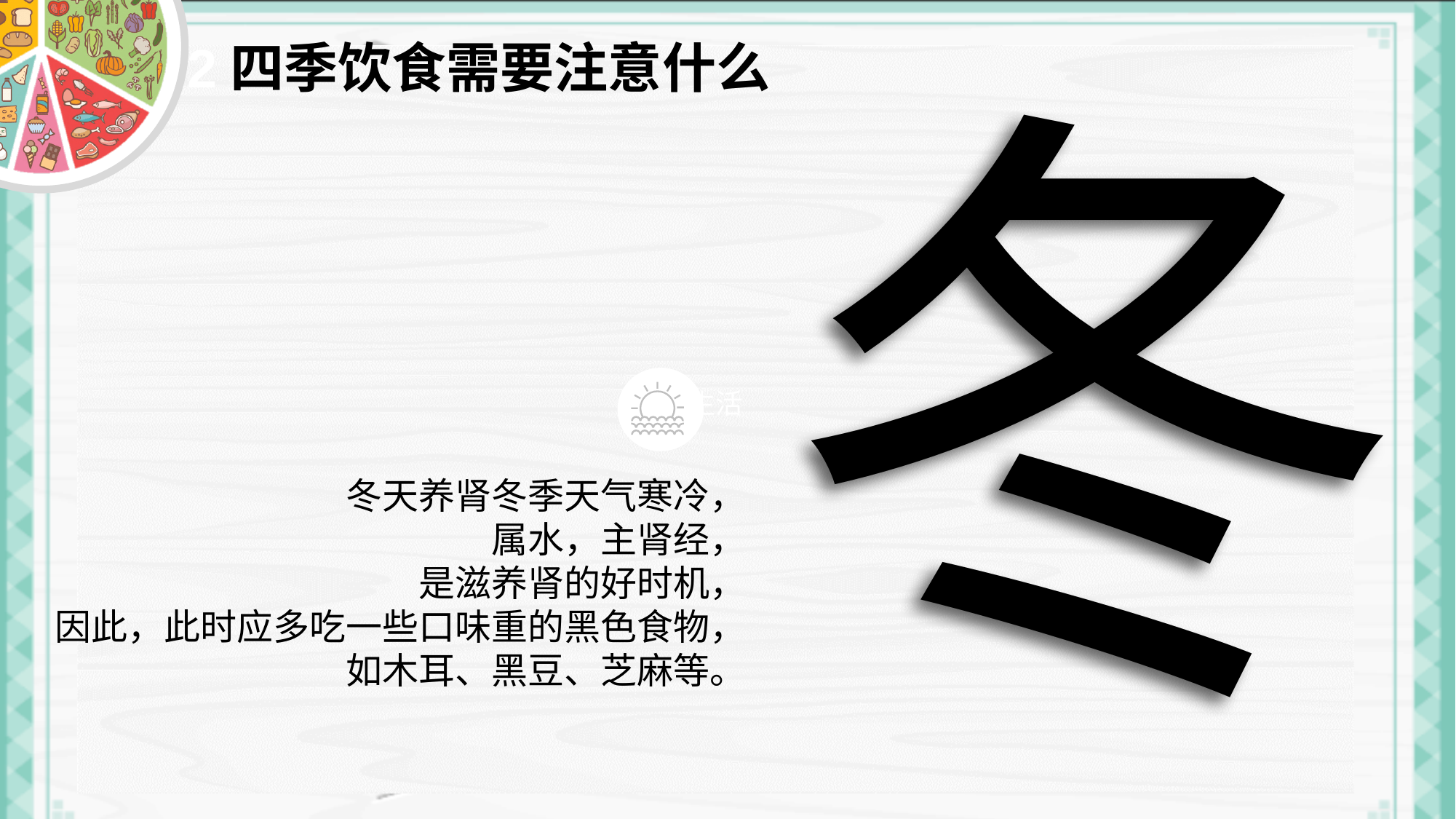

冬
# 2四季饮食需要注意什么

冬天养肾冬季天气寒冷，
属水，主肾经，
是滋养肾的好时机，
因此，此时应多吃一些口味重的黑色食物，如木耳、黑豆、芝麻等。